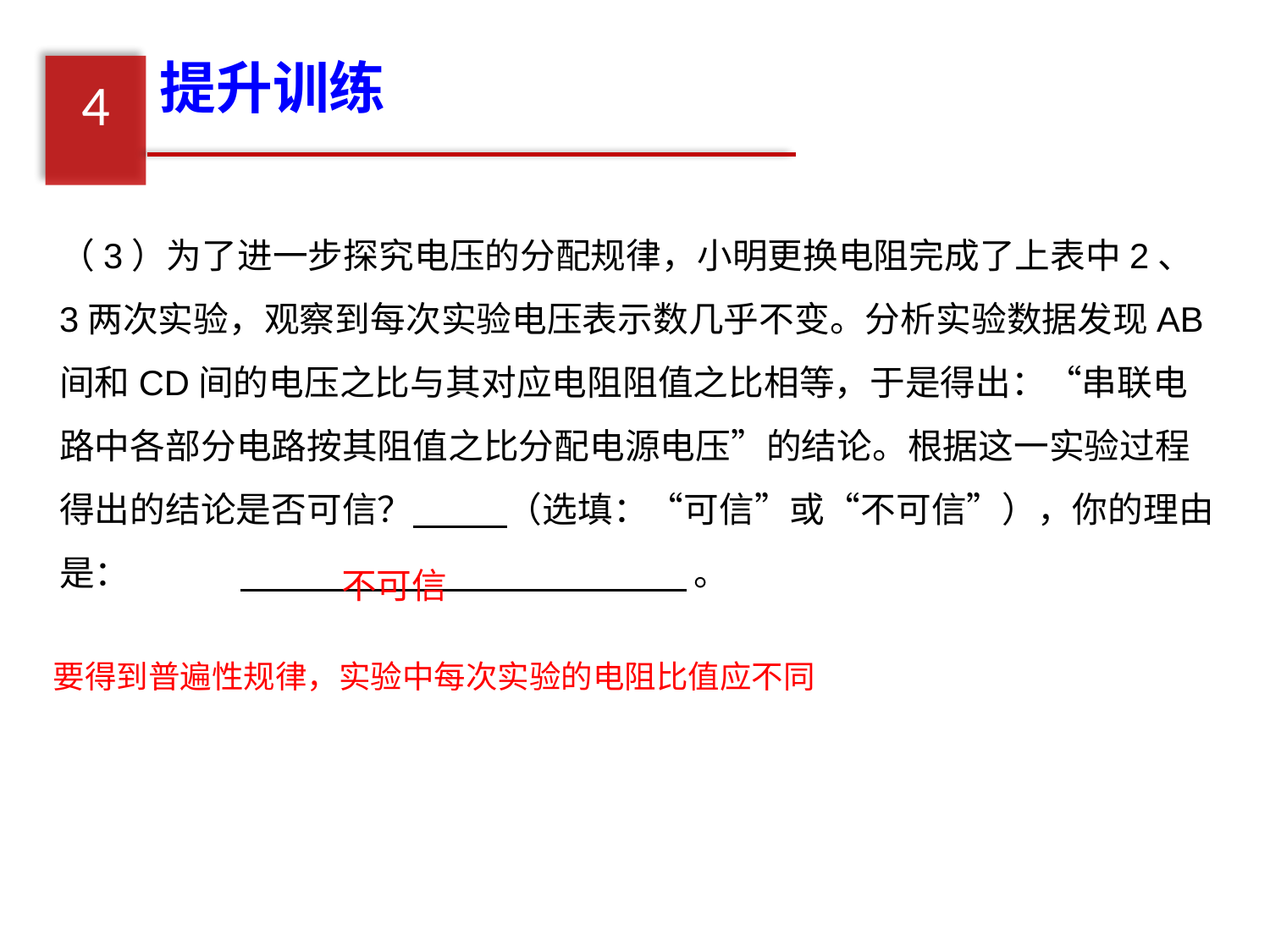

提升训练

4
（3）为了进一步探究电压的分配规律，小明更换电阻完成了上表中2、3两次实验，观察到每次实验电压表示数几乎不变。分析实验数据发现AB间和CD间的电压之比与其对应电阻阻值之比相等，于是得出：“串联电路中各部分电路按其阻值之比分配电源电压”的结论。根据这一实验过程得出的结论是否可信？　   　（选填：“可信”或“不可信”），你的理由是：　   　                                                            。
不可信
要得到普遍性规律，实验中每次实验的电阻比值应不同